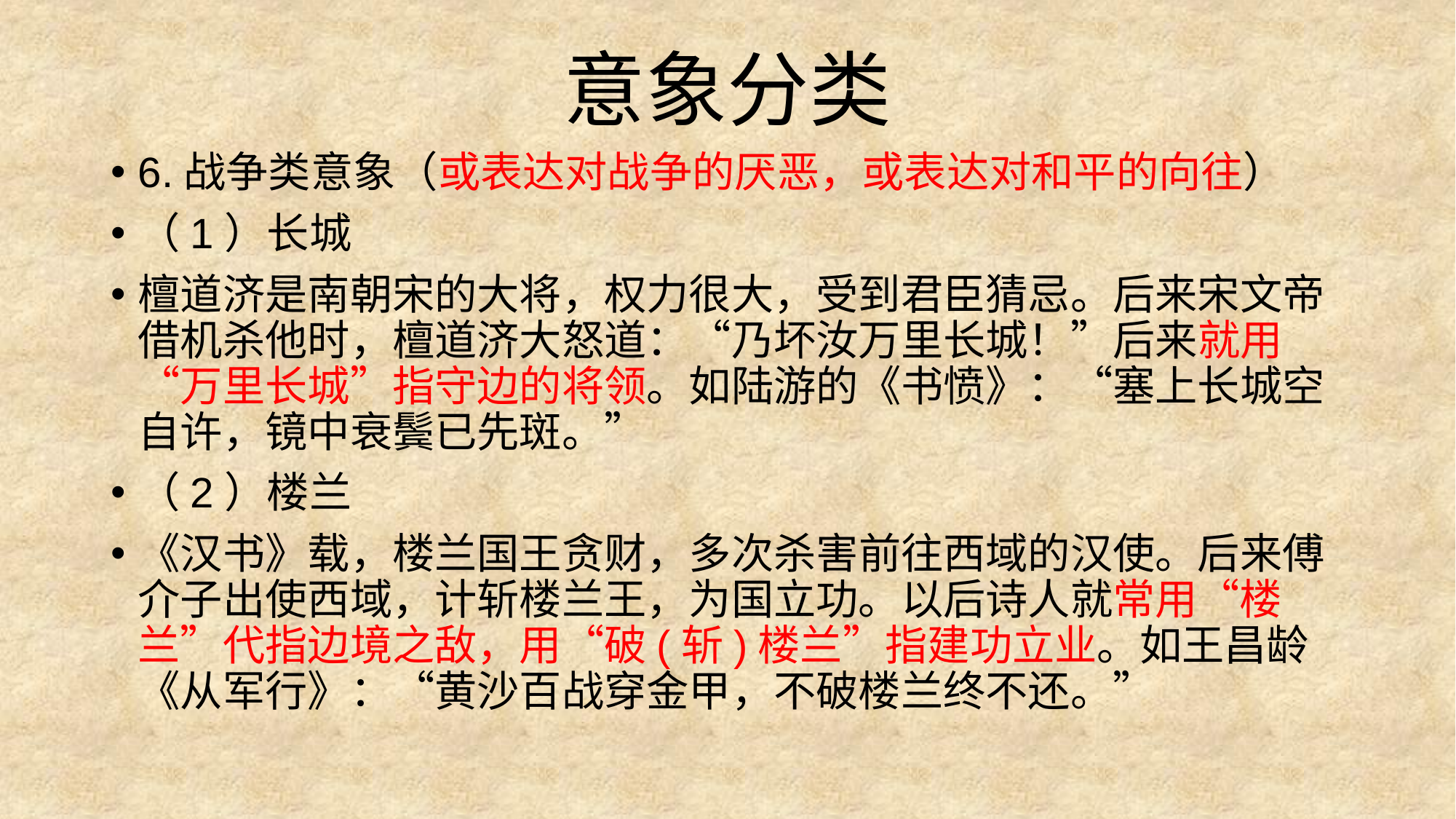

# 意象分类
6.战争类意象（或表达对战争的厌恶，或表达对和平的向往）
（1）长城
檀道济是南朝宋的大将，权力很大，受到君臣猜忌。后来宋文帝借机杀他时，檀道济大怒道：“乃坏汝万里长城！”后来就用“万里长城”指守边的将领。如陆游的《书愤》：“塞上长城空自许，镜中衰鬓已先斑。”
（2）楼兰
《汉书》载，楼兰国王贪财，多次杀害前往西域的汉使。后来傅介子出使西域，计斩楼兰王，为国立功。以后诗人就常用“楼兰”代指边境之敌，用“破(斩)楼兰”指建功立业。如王昌龄《从军行》：“黄沙百战穿金甲，不破楼兰终不还。”